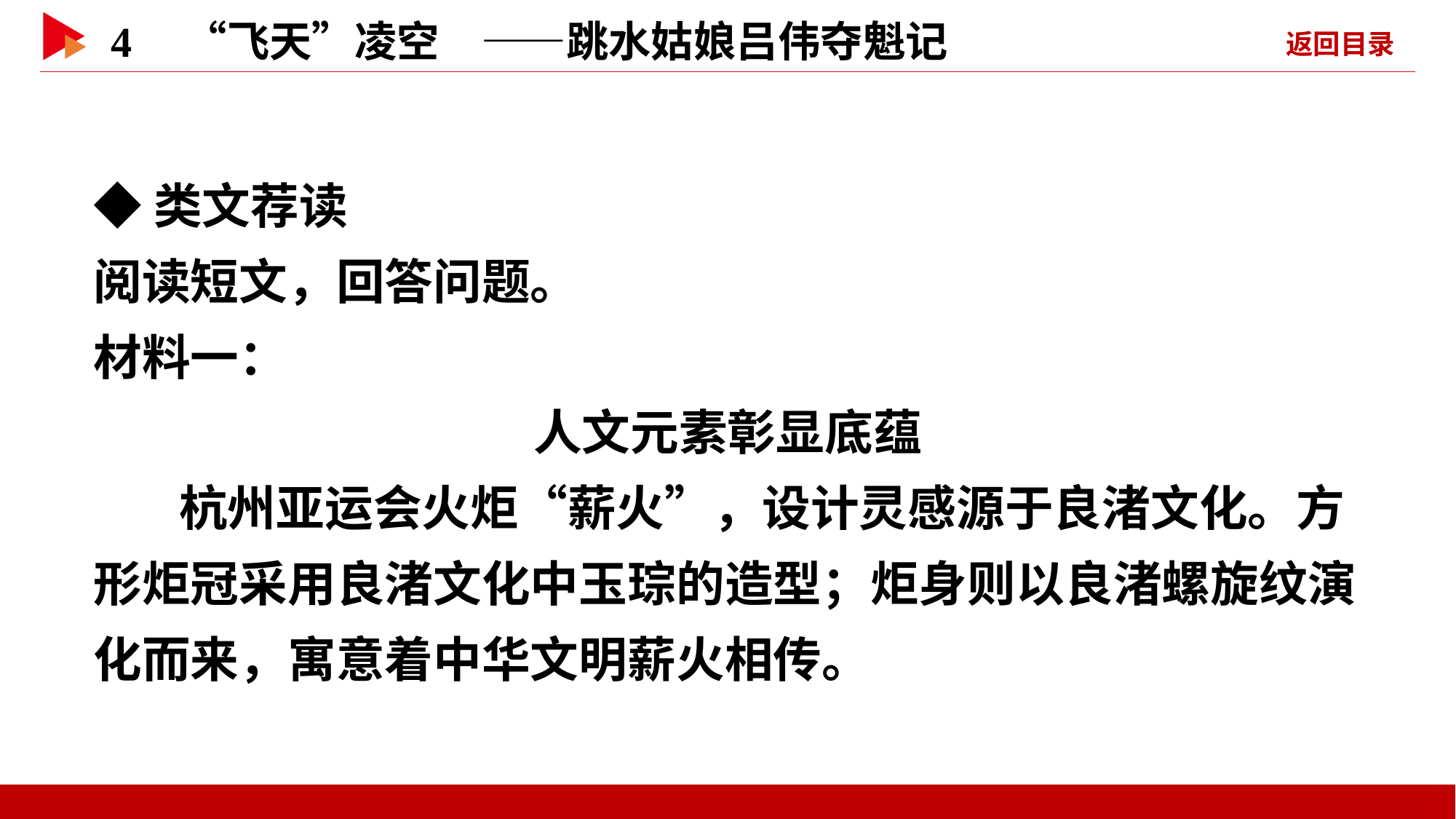

◆类文荐读
阅读短文，回答问题。
材料一：
人文元素彰显底蕴
杭州亚运会火炬“薪火”，设计灵感源于良渚文化。方形炬冠采用良渚文化中玉琮的造型；炬身则以良渚螺旋纹演化而来，寓意着中华文明薪火相传。